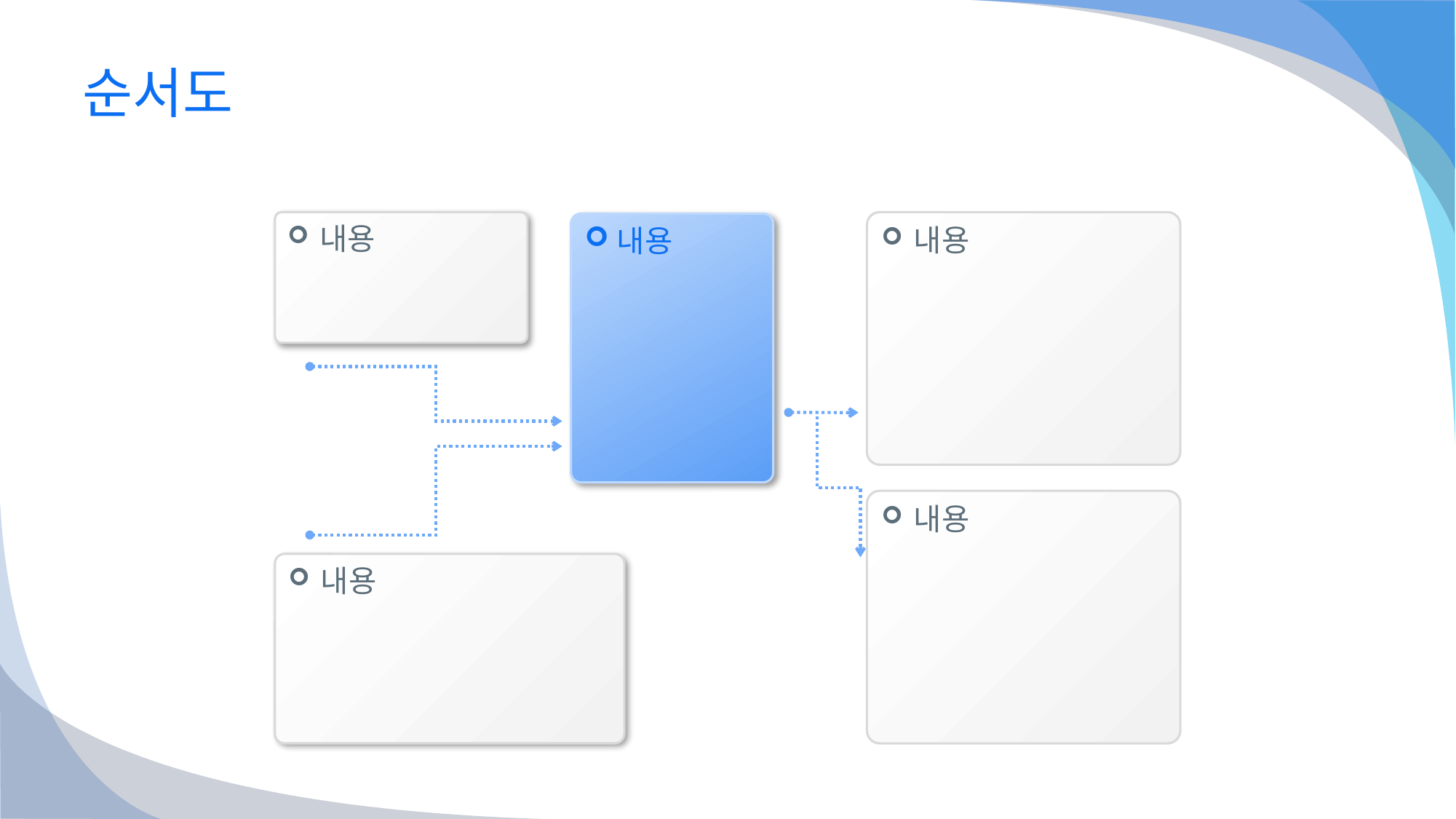

# 순서도
내용
내용
내용
내용
내용